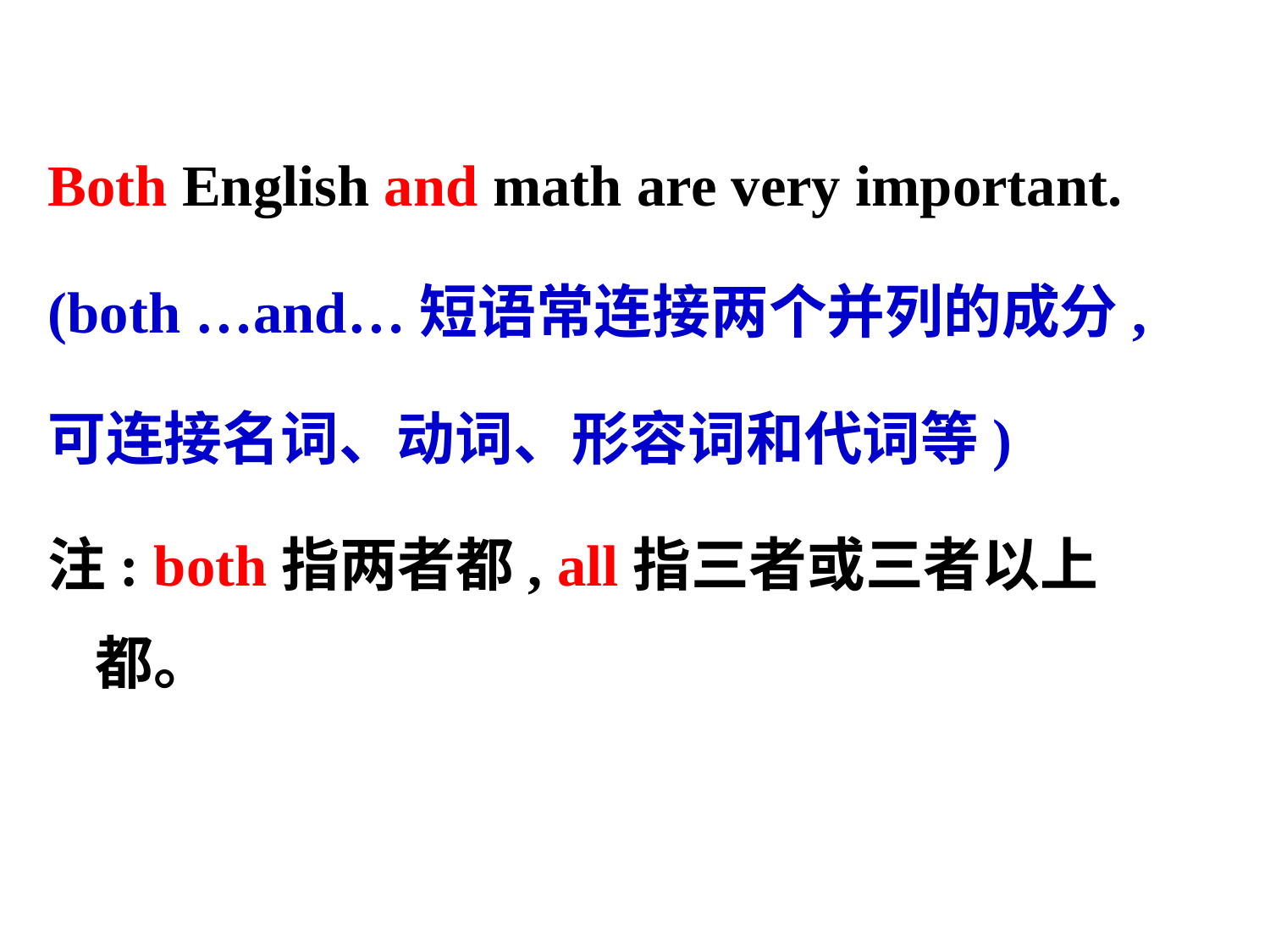

Both English and math are very important.
(both …and…短语常连接两个并列的成分,
可连接名词、动词、形容词和代词等)
注: both指两者都, all指三者或三者以上都。